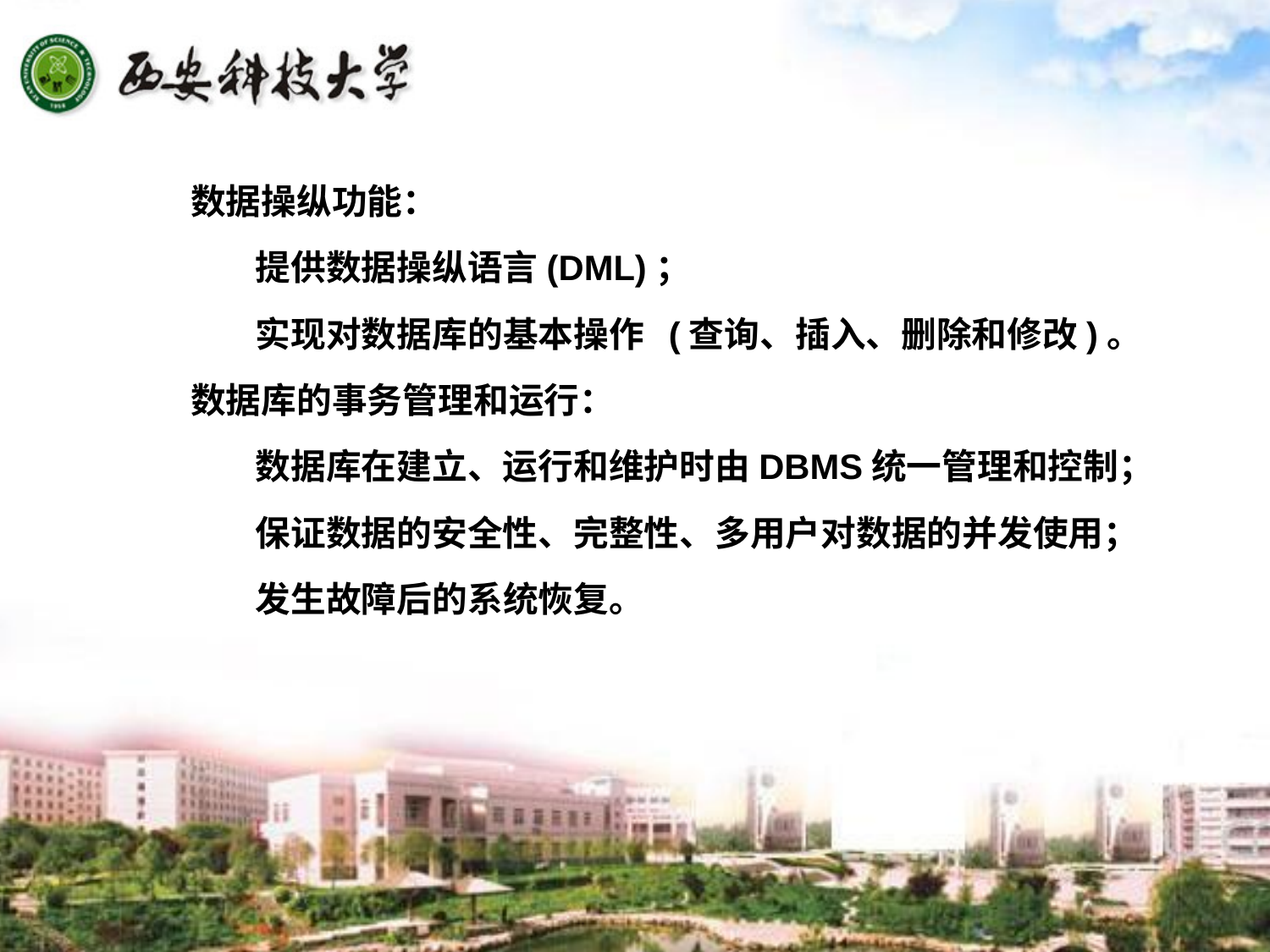

数据操纵功能：
       提供数据操纵语言(DML)；
       实现对数据库的基本操作  (查询、插入、删除和修改)。
数据库的事务管理和运行：
       数据库在建立、运行和维护时由DBMS统一管理和控制；
       保证数据的安全性、完整性、多用户对数据的并发使用；
       发生故障后的系统恢复。